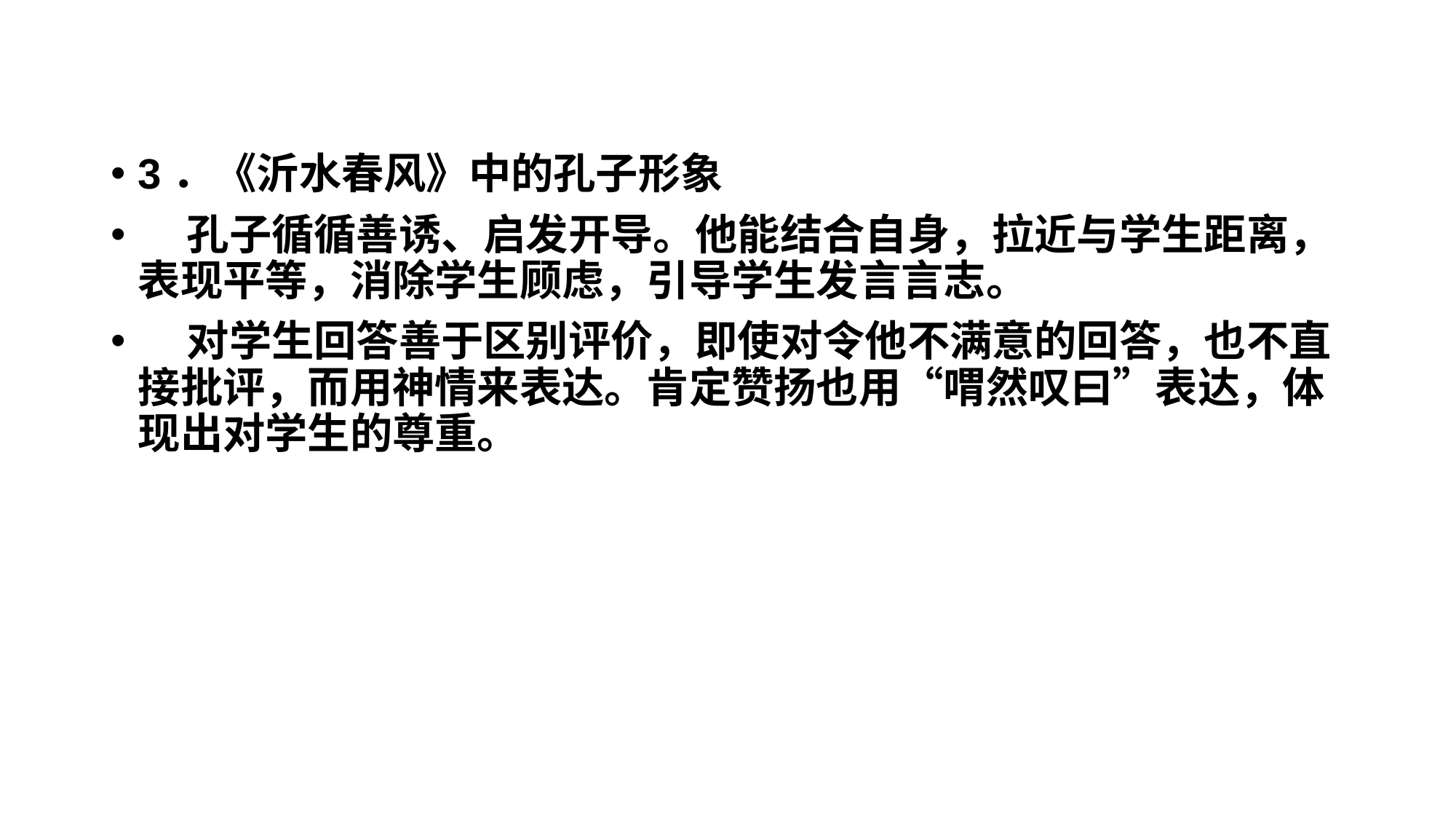

#
3．《沂水春风》中的孔子形象
    孔子循循善诱、启发开导。他能结合自身，拉近与学生距离，表现平等，消除学生顾虑，引导学生发言言志。
    对学生回答善于区别评价，即使对令他不满意的回答，也不直接批评，而用神情来表达。肯定赞扬也用“喟然叹曰”表达，体现出对学生的尊重。